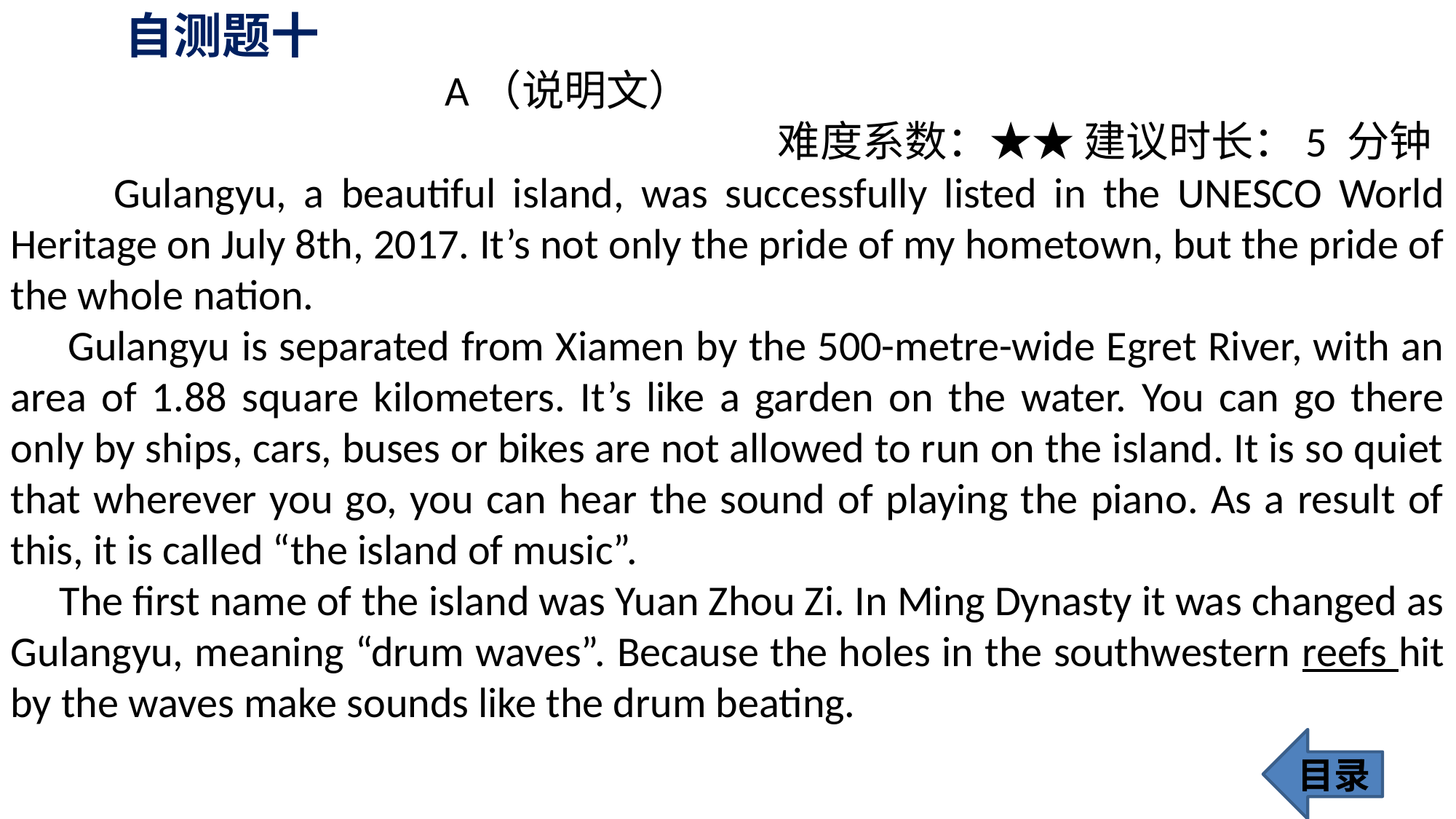

自测题十
                                             A（说明文）
                                                                                难度系数：★★ 建议时长：5 分钟
      Gulangyu, a beautiful island, was successfully listed in the UNESCO World Heritage on July 8th, 2017. It’s not only the pride of my hometown, but the pride of the whole nation.
     Gulangyu is separated from Xiamen by the 500-metre-wide Egret River, with an area of 1.88 square kilometers. It’s like a garden on the water. You can go there only by ships, cars, buses or bikes are not allowed to run on the island. It is so quiet that wherever you go, you can hear the sound of playing the piano. As a result of this, it is called “the island of music”.
     The first name of the island was Yuan Zhou Zi. In Ming Dynasty it was changed as Gulangyu, meaning “drum waves”. Because the holes in the southwestern reefs hit by the waves make sounds like the drum beating.
目录
290